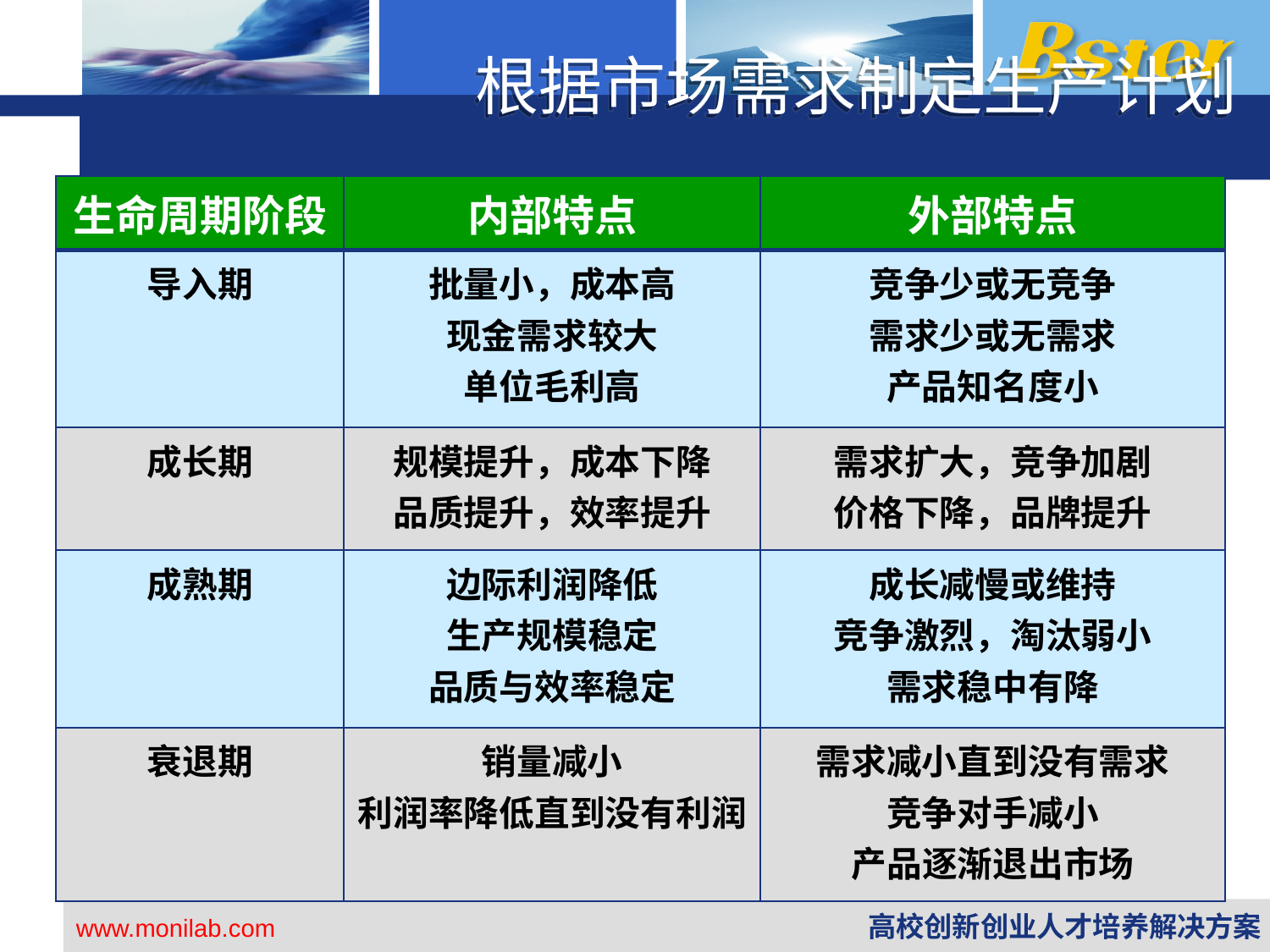

根据市场需求制定生产计划
| 生命周期阶段 | 内部特点 | 外部特点 |
| --- | --- | --- |
| 导入期 | 批量小，成本高 现金需求较大 单位毛利高 | 竞争少或无竞争 需求少或无需求 产品知名度小 |
| 成长期 | 规模提升，成本下降 品质提升，效率提升 | 需求扩大，竞争加剧 价格下降，品牌提升 |
| 成熟期 | 边际利润降低 生产规模稳定 品质与效率稳定 | 成长减慢或维持 竞争激烈，淘汰弱小 需求稳中有降 |
| 衰退期 | 销量减小 利润率降低直到没有利润 | 需求减小直到没有需求 竞争对手减小 产品逐渐退出市场 |